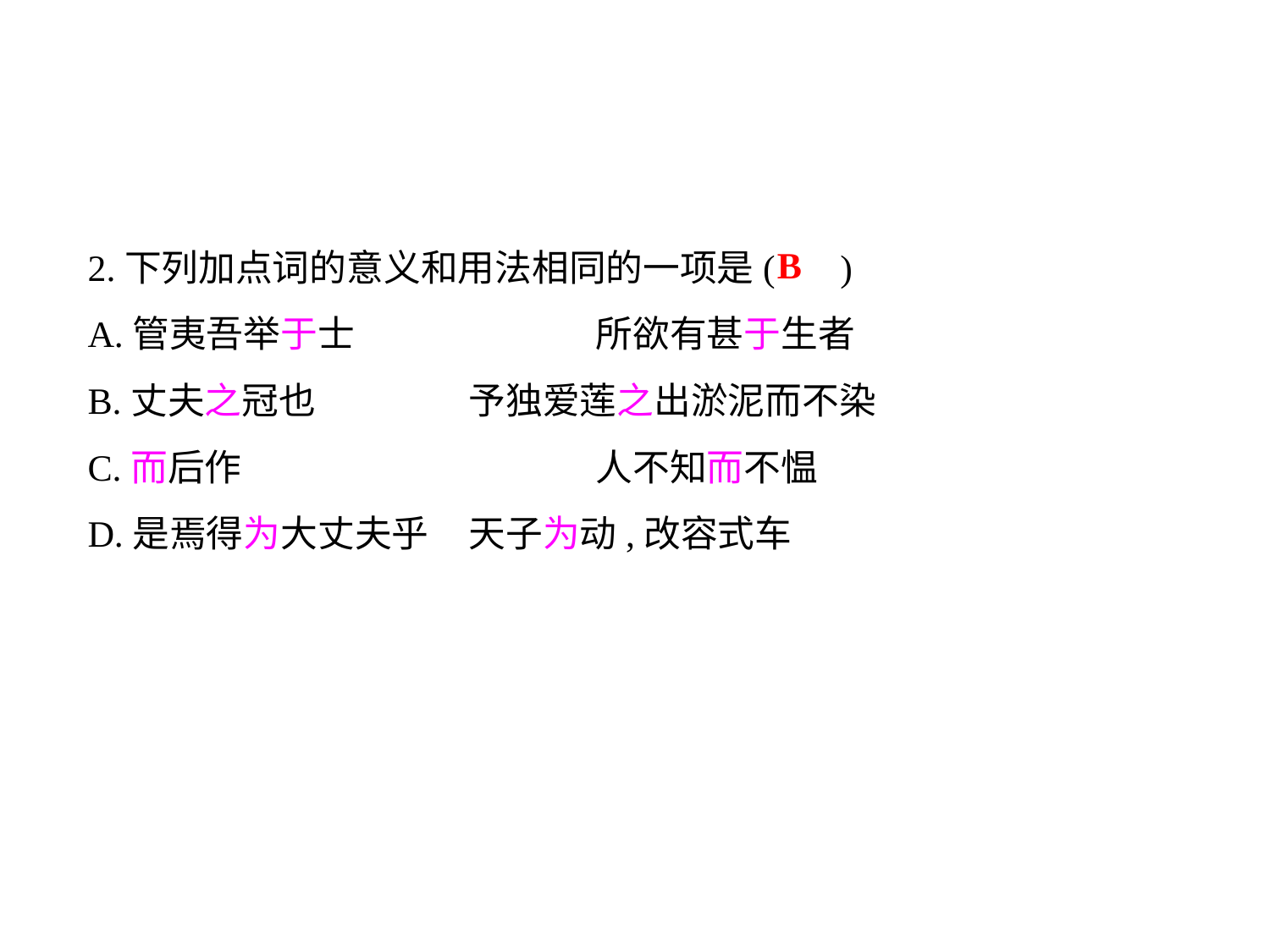

2.下列加点词的意义和用法相同的一项是(       )
A.管夷吾举于士		所欲有甚于生者
B.丈夫之冠也		予独爱莲之出淤泥而不染
C.而后作			人不知而不愠
D.是焉得为大丈夫乎	天子为动,改容式车
B